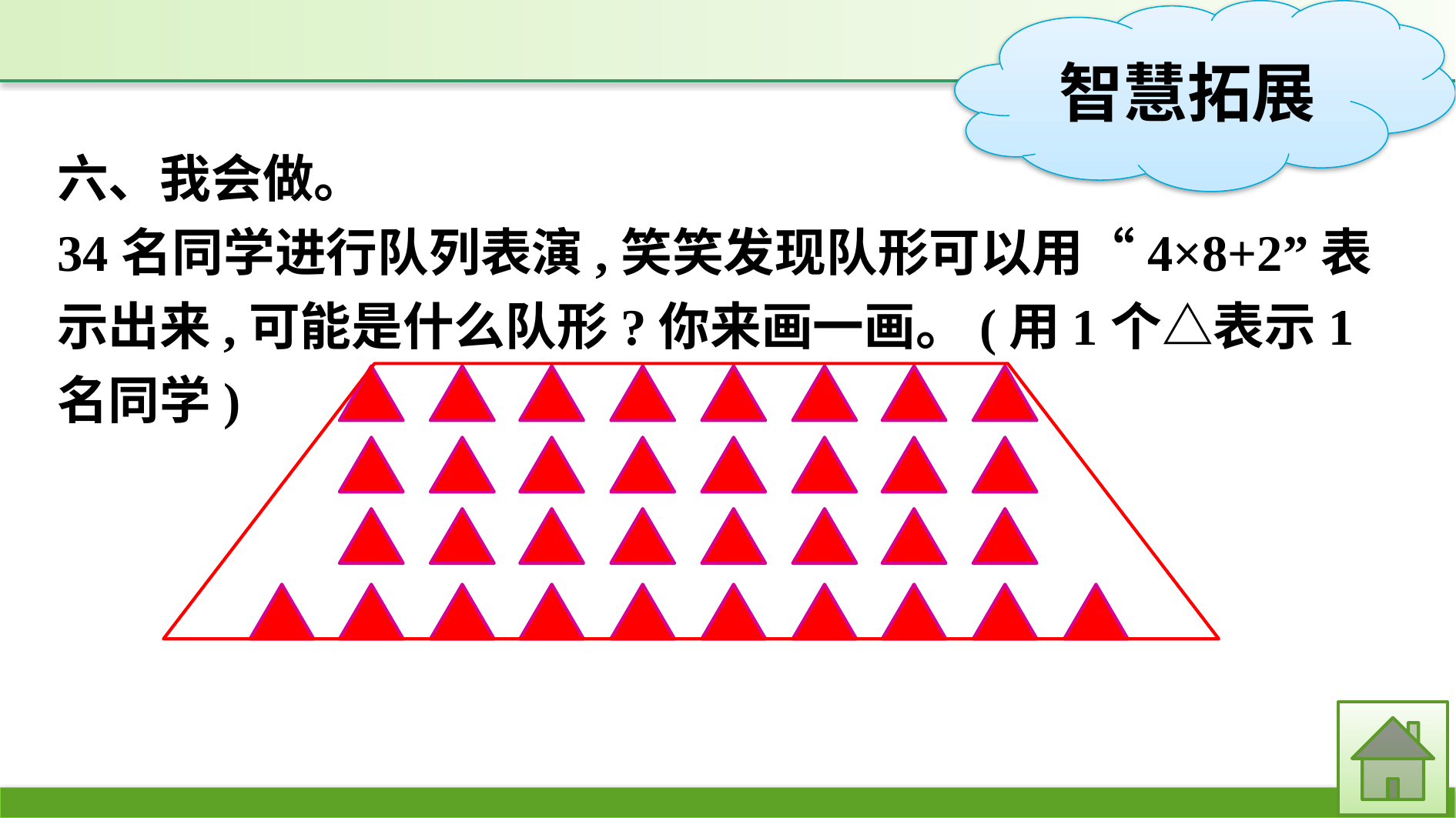

六、我会做。
34名同学进行队列表演,笑笑发现队形可以用“4×8+2”表示出来,可能是什么队形?你来画一画。(用1个△表示1名同学)